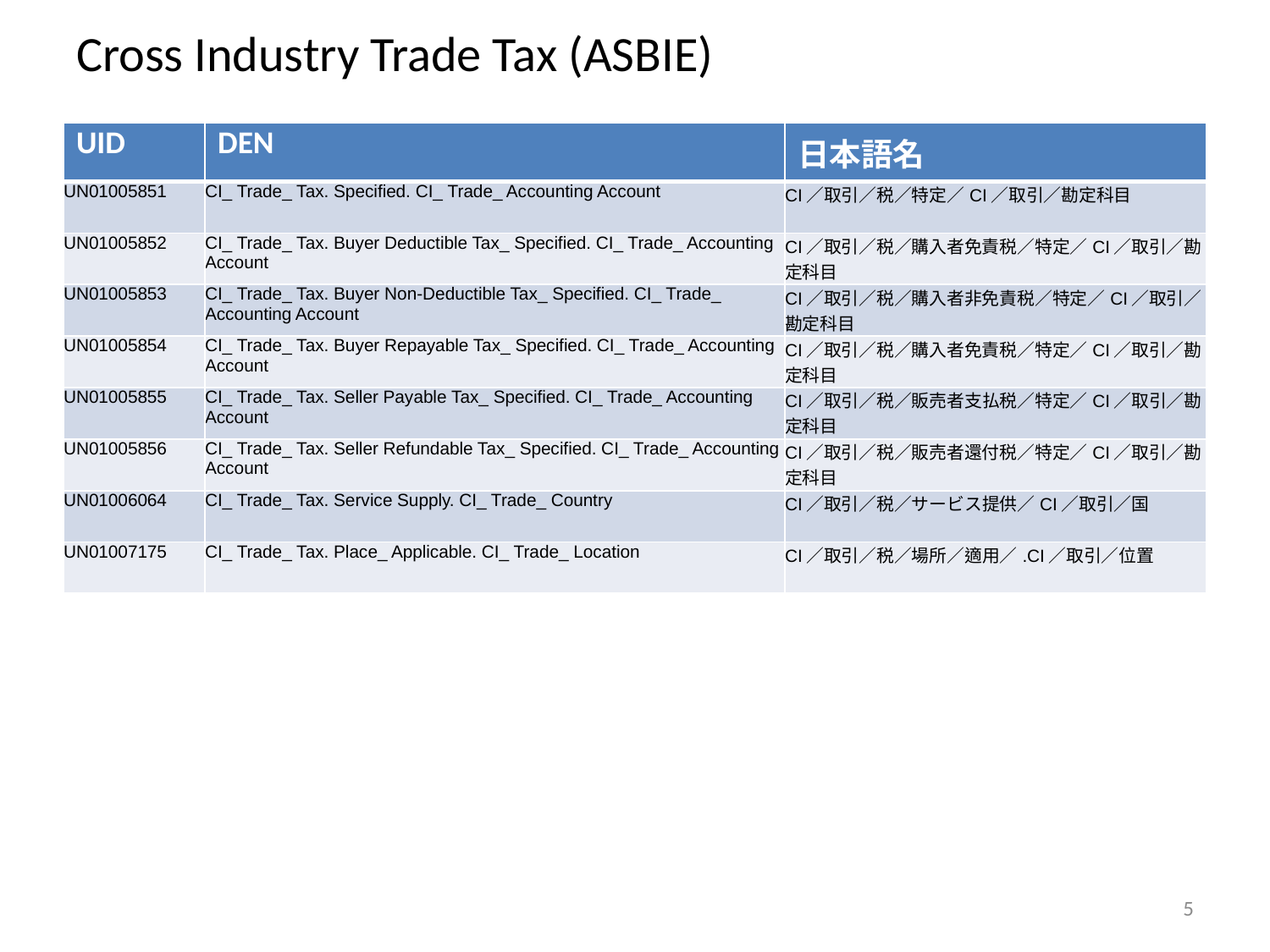

# Cross Industry Trade Tax (ASBIE)
| UID | DEN | 日本語名 |
| --- | --- | --- |
| UN01005851 | CI\_ Trade\_ Tax. Specified. CI\_ Trade\_ Accounting Account | CI／取引／税／特定／CI／取引／勘定科目 |
| UN01005852 | CI\_ Trade\_ Tax. Buyer Deductible Tax\_ Specified. CI\_ Trade\_ Accounting Account | CI／取引／税／購入者免責税／特定／CI／取引／勘定科目 |
| UN01005853 | CI\_ Trade\_ Tax. Buyer Non-Deductible Tax\_ Specified. CI\_ Trade\_ Accounting Account | CI／取引／税／購入者非免責税／特定／CI／取引／勘定科目 |
| UN01005854 | CI\_ Trade\_ Tax. Buyer Repayable Tax\_ Specified. CI\_ Trade\_ Accounting Account | CI／取引／税／購入者免責税／特定／CI／取引／勘定科目 |
| UN01005855 | CI\_ Trade\_ Tax. Seller Payable Tax\_ Specified. CI\_ Trade\_ Accounting Account | CI／取引／税／販売者支払税／特定／CI／取引／勘定科目 |
| UN01005856 | CI\_ Trade\_ Tax. Seller Refundable Tax\_ Specified. CI\_ Trade\_ Accounting Account | CI／取引／税／販売者還付税／特定／CI／取引／勘定科目 |
| UN01006064 | CI\_ Trade\_ Tax. Service Supply. CI\_ Trade\_ Country | CI／取引／税／サービス提供／CI／取引／国 |
| UN01007175 | CI\_ Trade\_ Tax. Place\_ Applicable. CI\_ Trade\_ Location | CI／取引／税／場所／適用／.CI／取引／位置 |
5